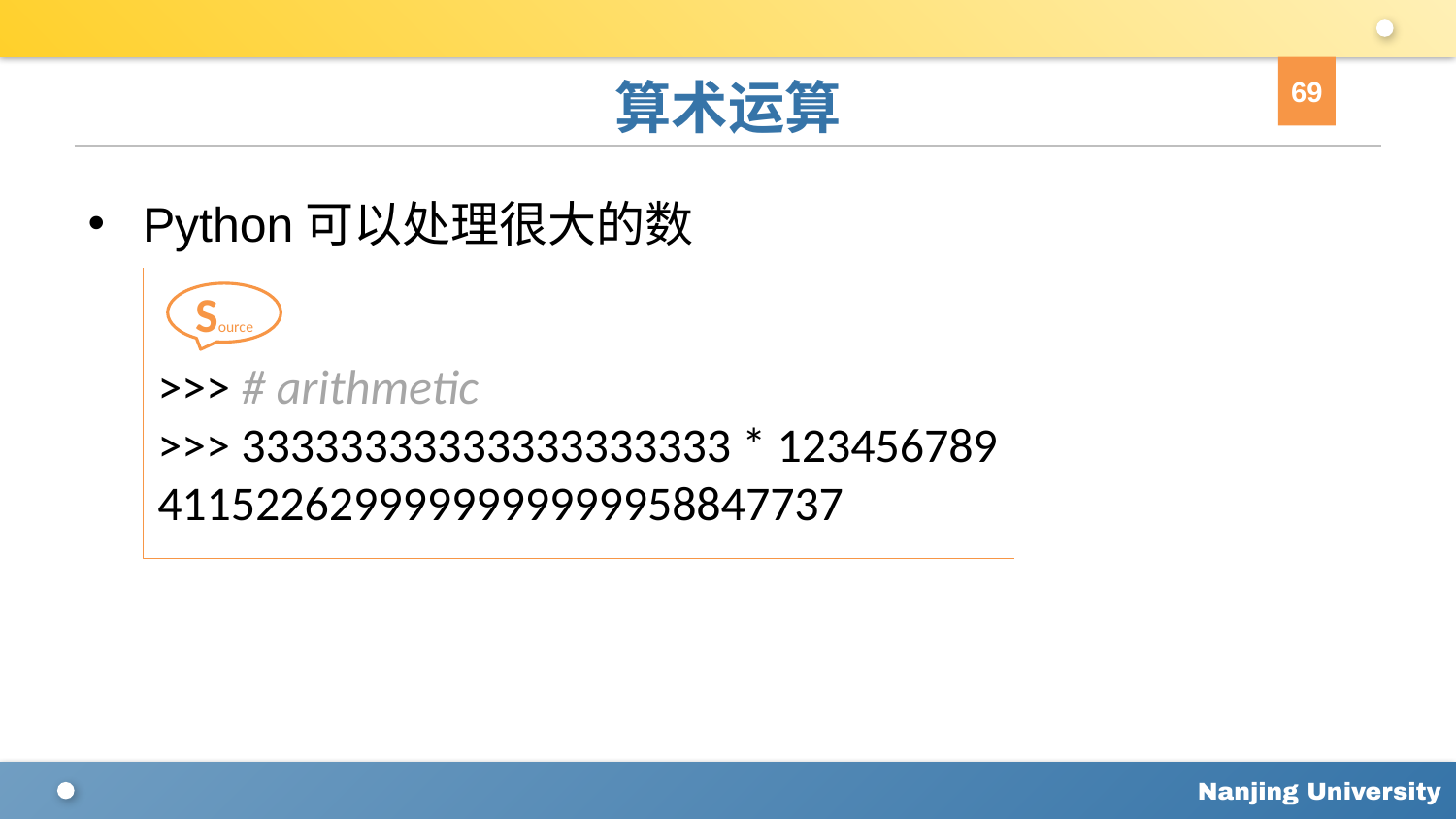

69
# 算术运算
Python可以处理很大的数

>>> # arithmetic
>>> 33333333333333333333 * 123456789
4115226299999999999958847737
Source